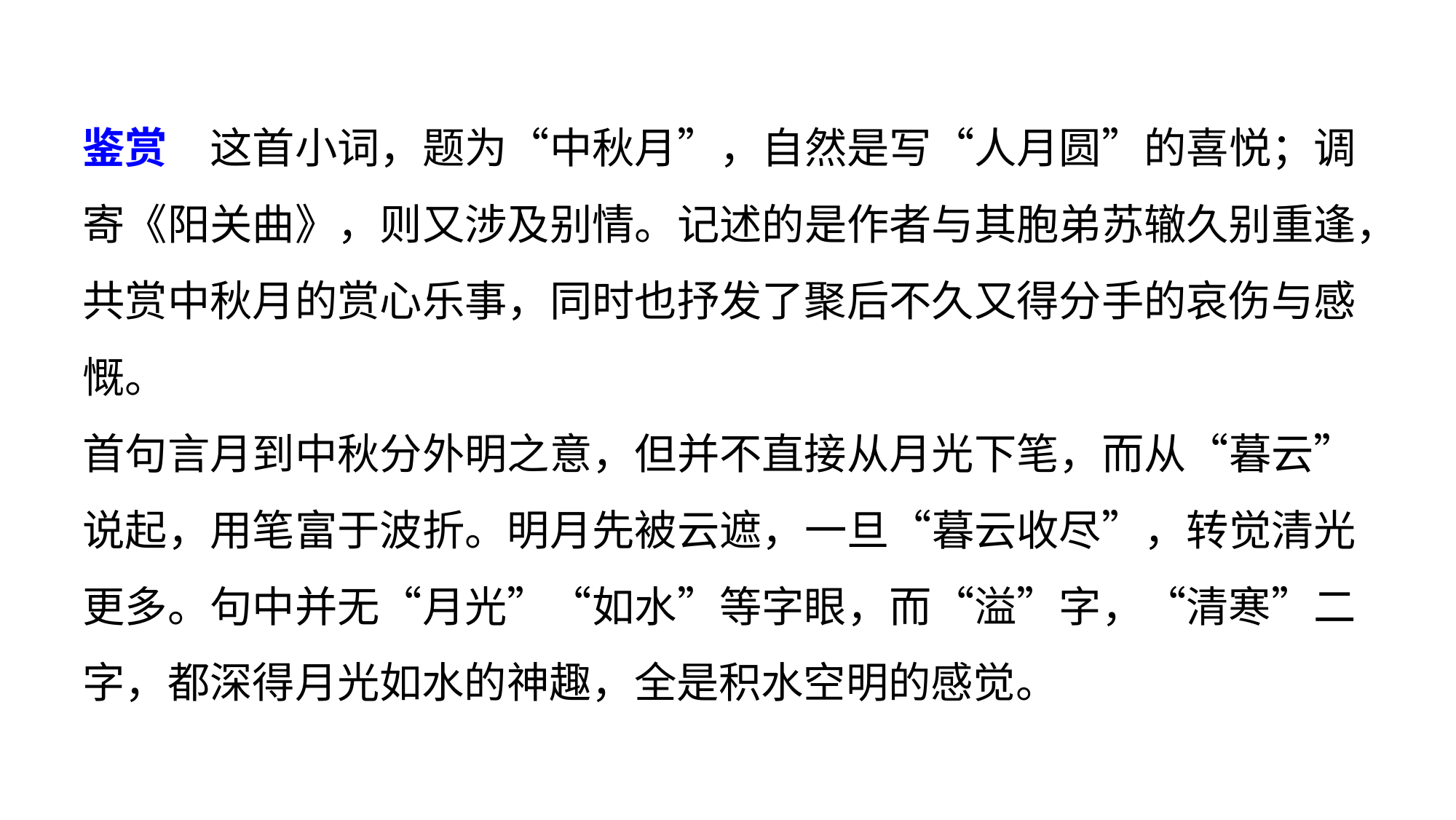

鉴赏　这首小词，题为“中秋月”，自然是写“人月圆”的喜悦；调寄《阳关曲》，则又涉及别情。记述的是作者与其胞弟苏辙久别重逢，共赏中秋月的赏心乐事，同时也抒发了聚后不久又得分手的哀伤与感慨。
首句言月到中秋分外明之意，但并不直接从月光下笔，而从“暮云”说起，用笔富于波折。明月先被云遮，一旦“暮云收尽”，转觉清光更多。句中并无“月光”“如水”等字眼，而“溢”字，“清寒”二字，都深得月光如水的神趣，全是积水空明的感觉。